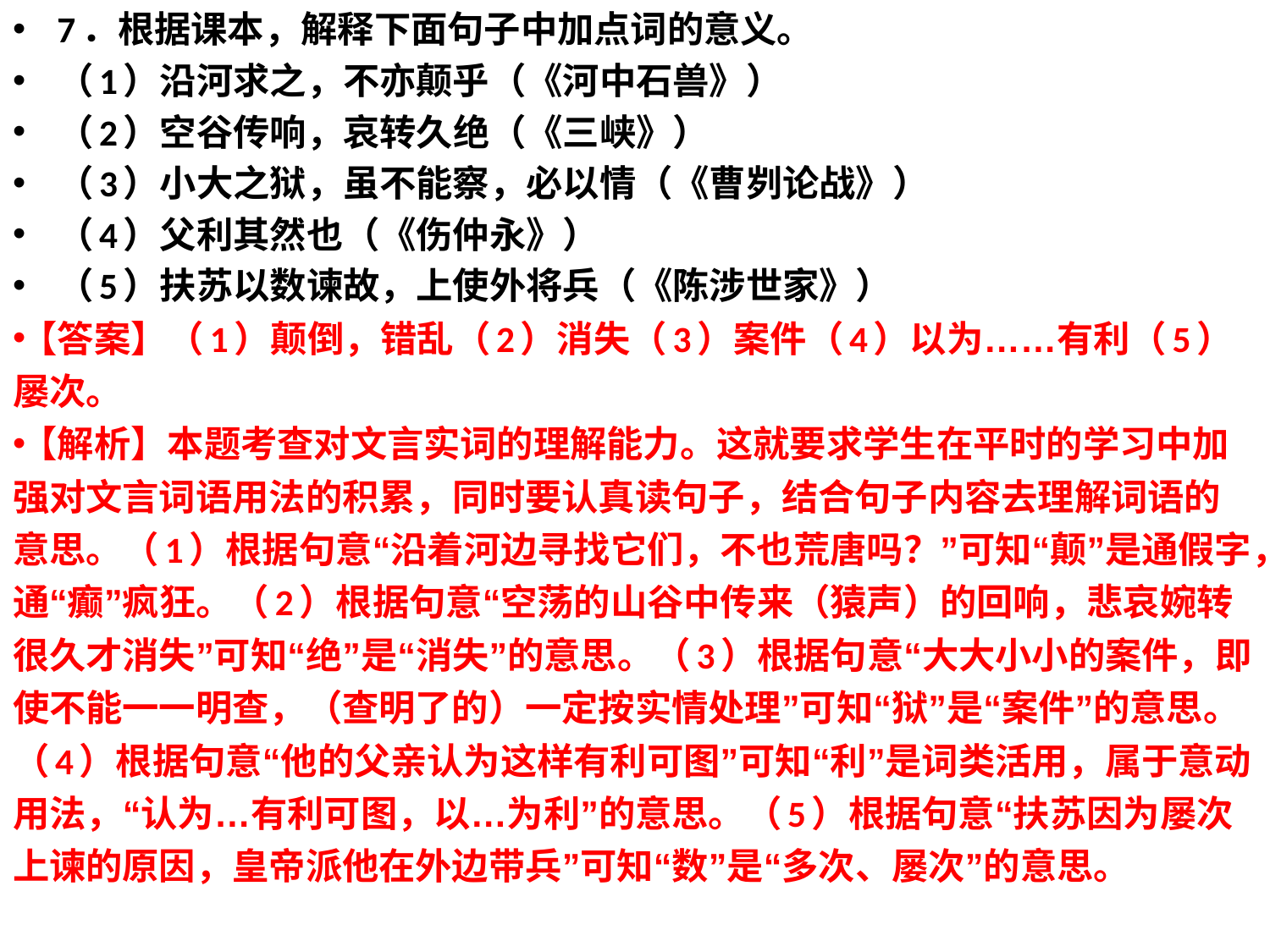

7．根据课本，解释下面句子中加点词的意义。
（1）沿河求之，不亦颠乎（《河中石兽》）
（2）空谷传响，哀转久绝（《三峡》）
（3）小大之狱，虽不能察，必以情（《曹刿论战》）
（4）父利其然也（《伤仲永》）
（5）扶苏以数谏故，上使外将兵（《陈涉世家》）
【答案】（1）颠倒，错乱（2）消失（3）案件（4）以为……有利（5）屡次。
【解析】本题考查对文言实词的理解能力。这就要求学生在平时的学习中加强对文言词语用法的积累，同时要认真读句子，结合句子内容去理解词语的意思。（1）根据句意“沿着河边寻找它们，不也荒唐吗？”可知“颠”是通假字，通“癫”疯狂。（2）根据句意“空荡的山谷中传来（猿声）的回响，悲哀婉转很久才消失”可知“绝”是“消失”的意思。（3）根据句意“大大小小的案件，即使不能一一明查，（查明了的）一定按实情处理”可知“狱”是“案件”的意思。（4）根据句意“他的父亲认为这样有利可图”可知“利”是词类活用，属于意动用法，“认为…有利可图，以…为利”的意思。（5）根据句意“扶苏因为屡次上谏的原因，皇帝派他在外边带兵”可知“数”是“多次、屡次”的意思。

#